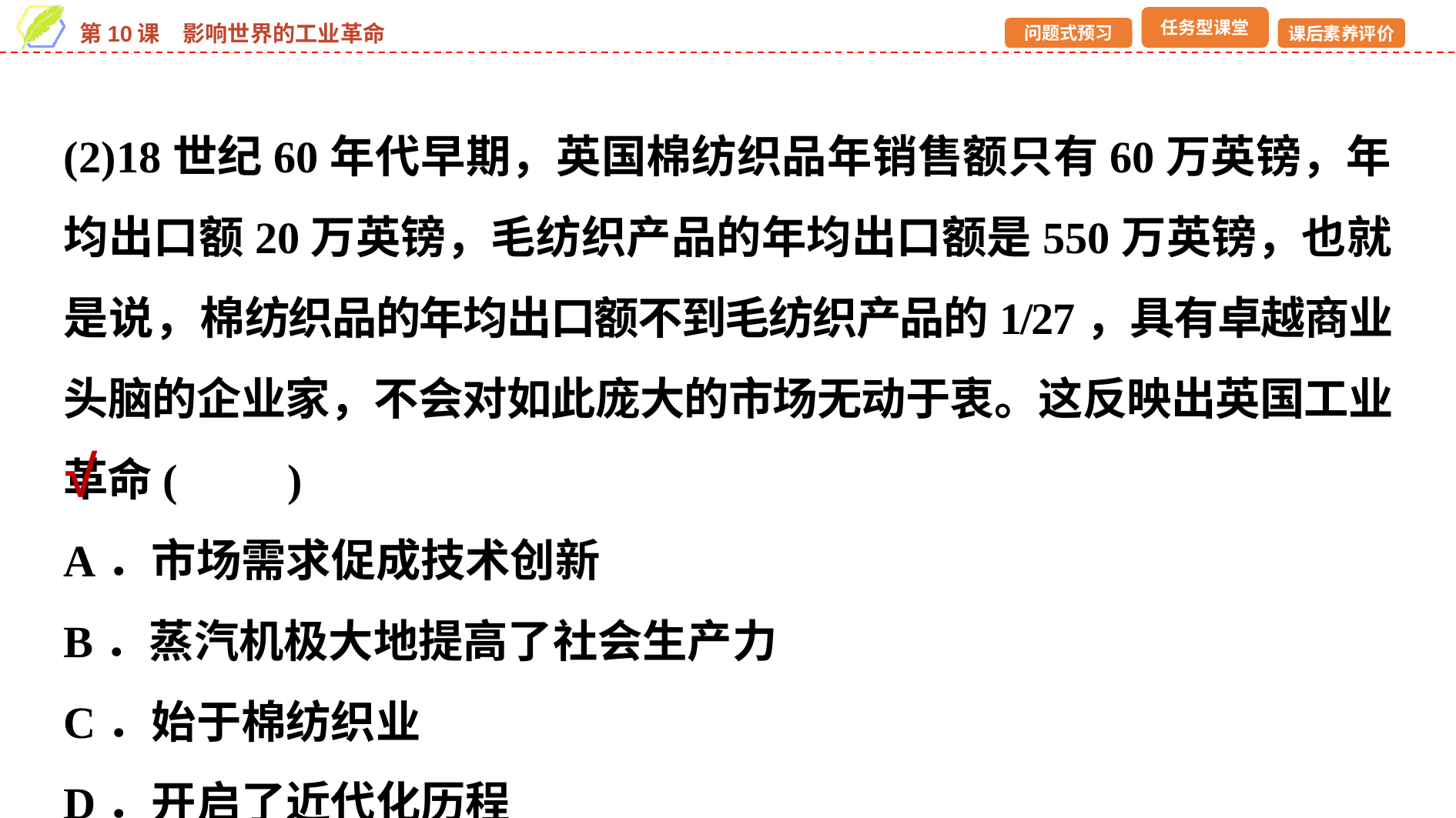

(2)18世纪60年代早期，英国棉纺织品年销售额只有60万英镑，年均出口额20万英镑，毛纺织产品的年均出口额是550万英镑，也就是说，棉纺织品的年均出口额不到毛纺织产品的1/27，具有卓越商业头脑的企业家，不会对如此庞大的市场无动于衷。这反映出英国工业革命(　　)
A．市场需求促成技术创新
B．蒸汽机极大地提高了社会生产力
C．始于棉纺织业
D．开启了近代化历程
√